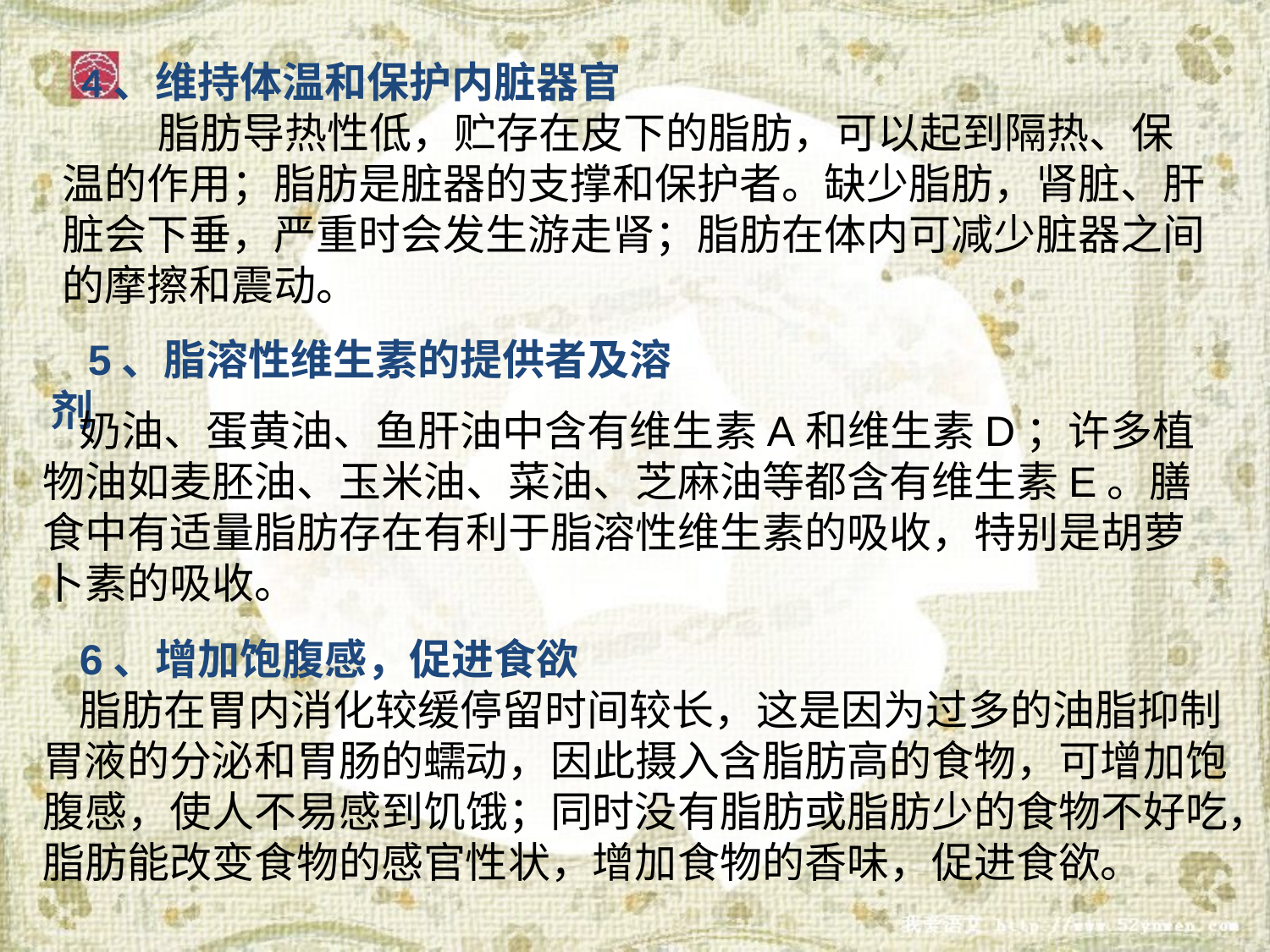

4、维持体温和保护内脏器官
         脂肪导热性低，贮存在皮下的脂肪，可以起到隔热、保温的作用；脂肪是脏器的支撑和保护者。缺少脂肪，肾脏、肝脏会下垂，严重时会发生游走肾；脂肪在体内可减少脏器之间的摩擦和震动。
5、脂溶性维生素的提供者及溶剂
奶油、蛋黄油、鱼肝油中含有维生素A和维生素D；许多植物油如麦胚油、玉米油、菜油、芝麻油等都含有维生素E。膳食中有适量脂肪存在有利于脂溶性维生素的吸收，特别是胡萝卜素的吸收。
6、增加饱腹感，促进食欲
脂肪在胃内消化较缓停留时间较长，这是因为过多的油脂抑制胃液的分泌和胃肠的蠕动，因此摄入含脂肪高的食物，可增加饱腹感，使人不易感到饥饿；同时没有脂肪或脂肪少的食物不好吃，脂肪能改变食物的感官性状，增加食物的香味，促进食欲。